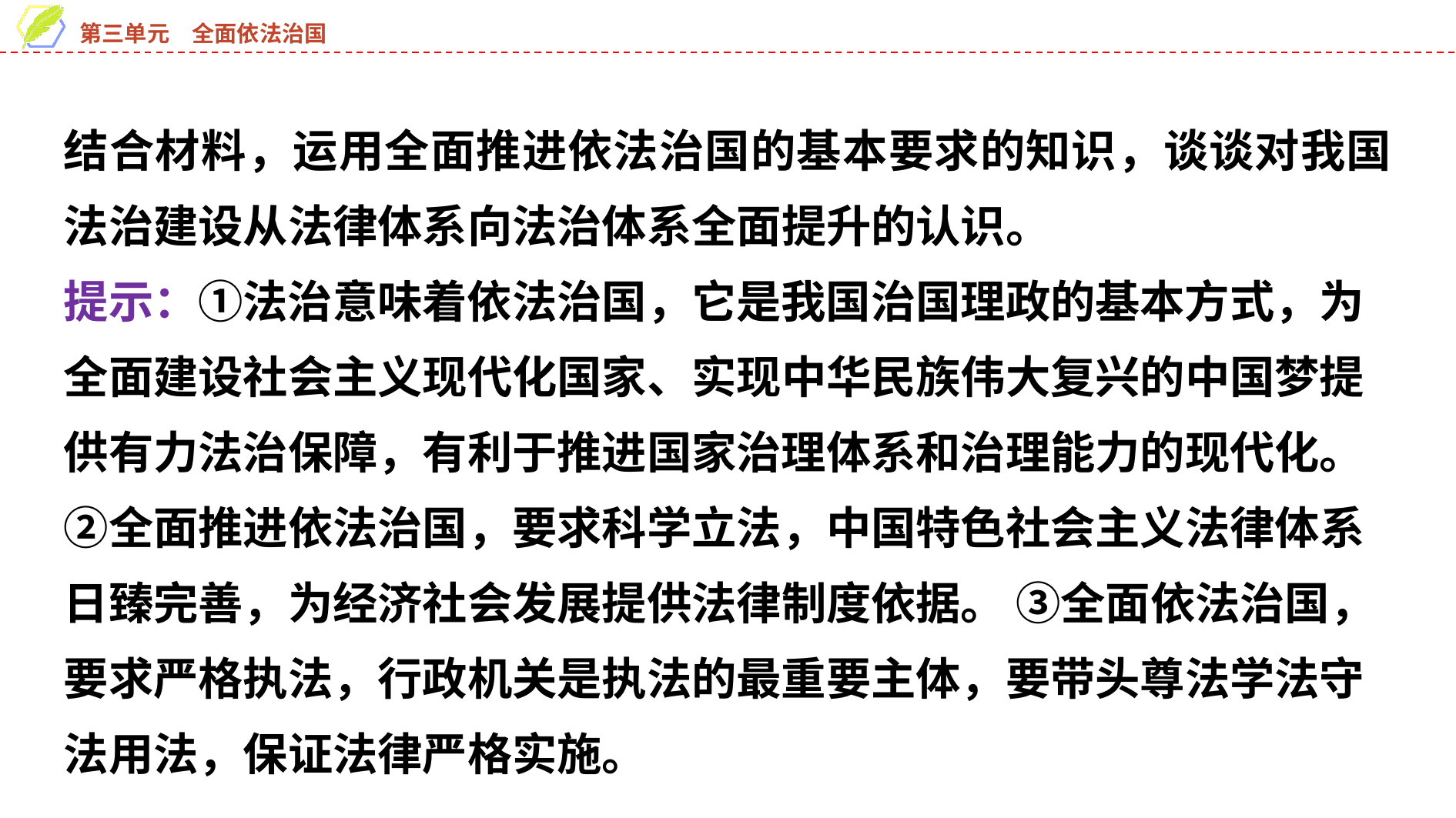

结合材料，运用全面推进依法治国的基本要求的知识，谈谈对我国法治建设从法律体系向法治体系全面提升的认识。
提示：①法治意味着依法治国，它是我国治国理政的基本方式，为全面建设社会主义现代化国家、实现中华民族伟大复兴的中国梦提供有力法治保障，有利于推进国家治理体系和治理能力的现代化。②全面推进依法治国，要求科学立法，中国特色社会主义法律体系日臻完善，为经济社会发展提供法律制度依据。 ③全面依法治国，要求严格执法，行政机关是执法的最重要主体，要带头尊法学法守法用法，保证法律严格实施。